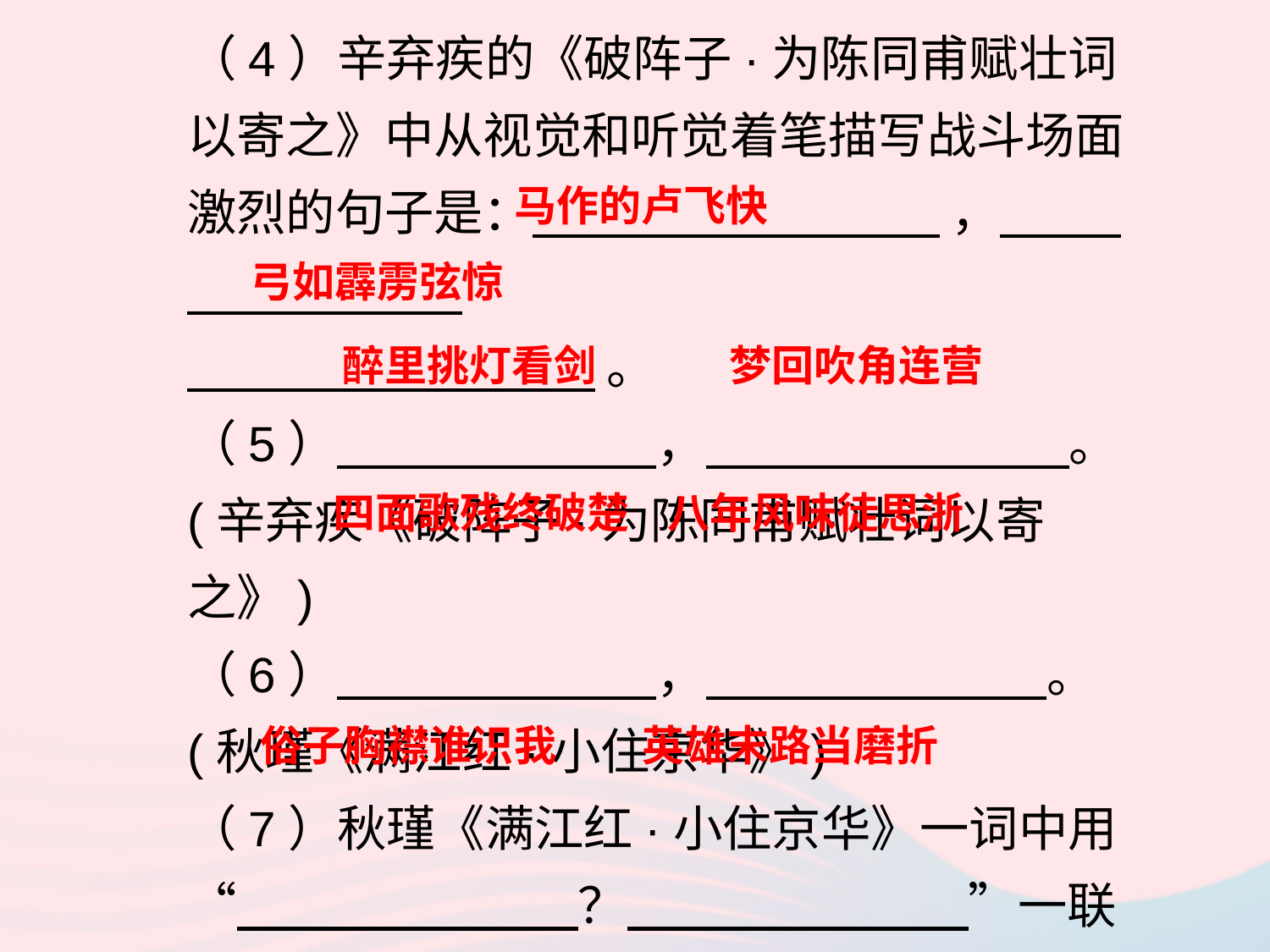

（4）辛弃疾的《破阵子·为陈同甫赋壮词以寄之》中从视觉和听觉着笔描写战斗场面激烈的句子是：                                      ，
                                     。
（5）                             ，                                 。(辛弃疾《破阵子·为陈同甫赋壮词以寄之》)
（6）                             ，                               。(秋瑾《满江红·小住京华》)
（7）秋瑾《满江红·小住京华》一词中用“                               ？                               ”一联写尽了自己虽有凌云壮志，但知音难觅，不被世俗理解的感慨。
马作的卢飞快
弓如霹雳弦惊
醉里挑灯看剑              梦回吹角连营
四面歌残终破楚    八年风味徒思浙
俗子胸襟谁识我         英雄末路当磨折